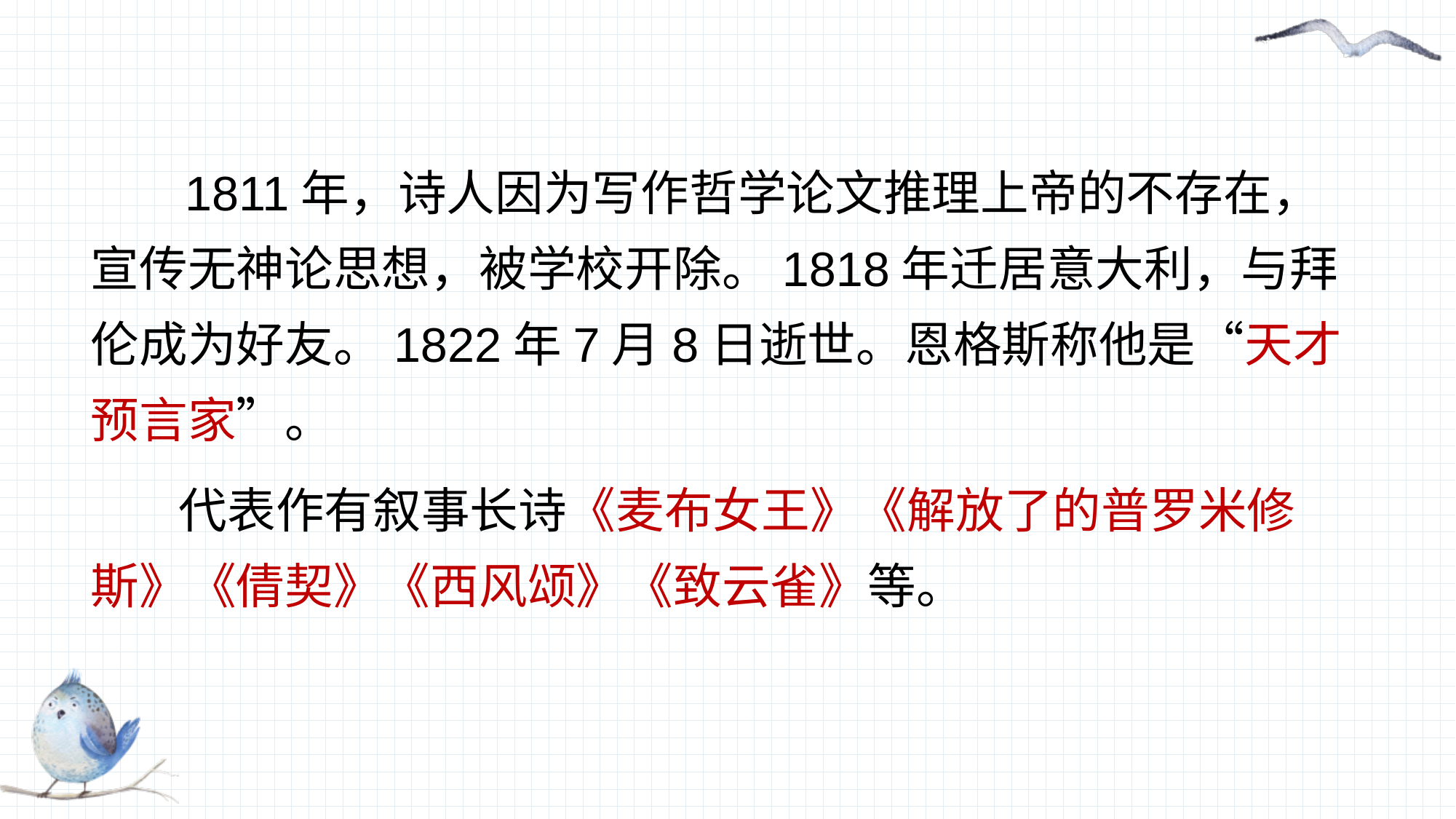

1811年，诗人因为写作哲学论文推理上帝的不存在，宣传无神论思想，被学校开除。1818年迁居意大利，与拜伦成为好友。1822年7月8日逝世。恩格斯称他是“天才预言家”。
       代表作有叙事长诗《麦布女王》《解放了的普罗米修斯》《倩契》《西风颂》《致云雀》等。